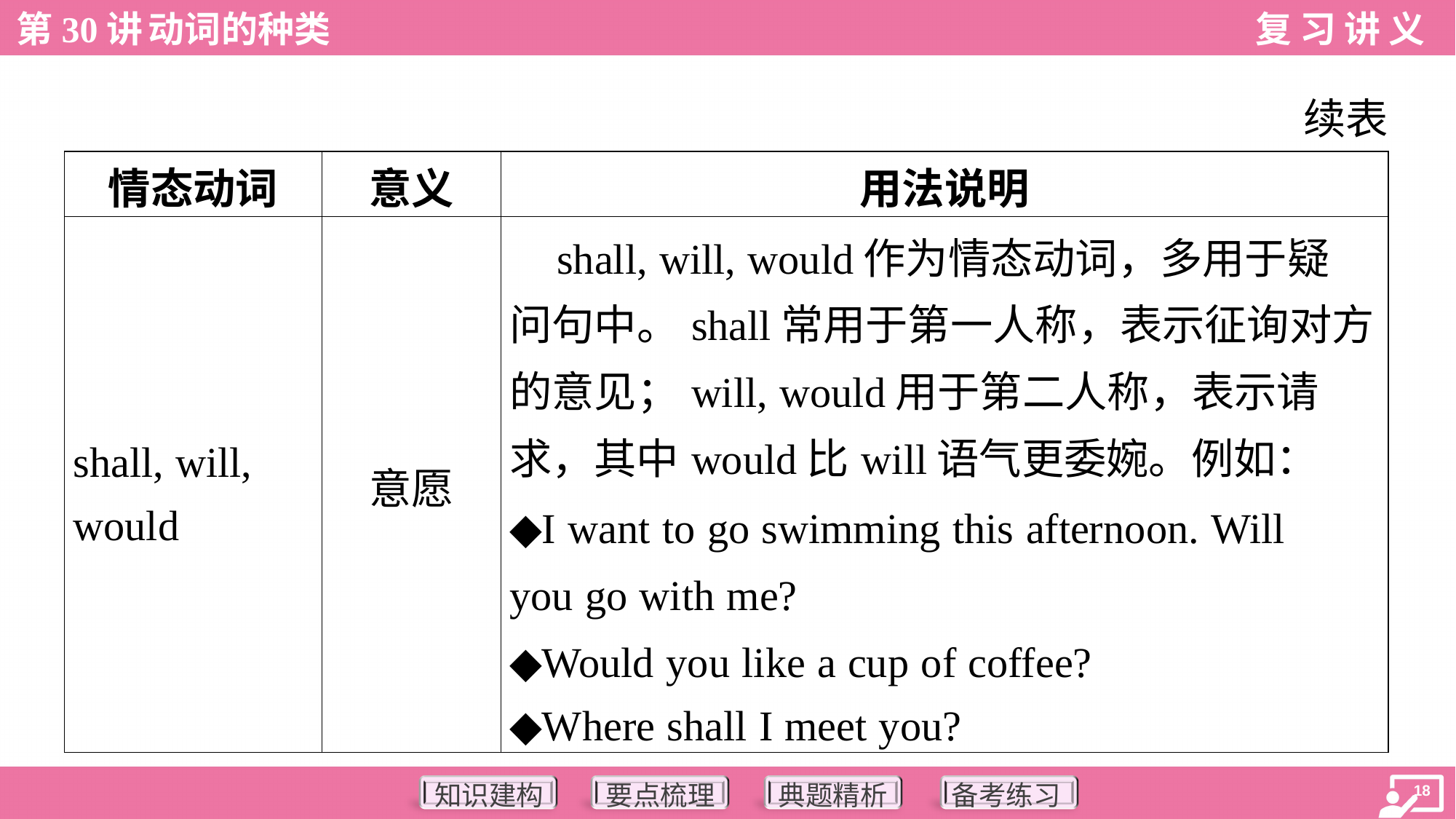

续表
| 情态动词 | 意义 | 用法说明 |
| --- | --- | --- |
| shall, will, would | 意愿 | shall, will, would作为情态动词，多用于疑 问句中。shall常用于第一人称，表示征询对方 的意见；will, would用于第二人称，表示请 求，其中would比will语气更委婉。例如： ◆I want to go swimming this afternoon. Will you go with me? ◆Would you like a cup of coffee? ◆Where shall I meet you? |